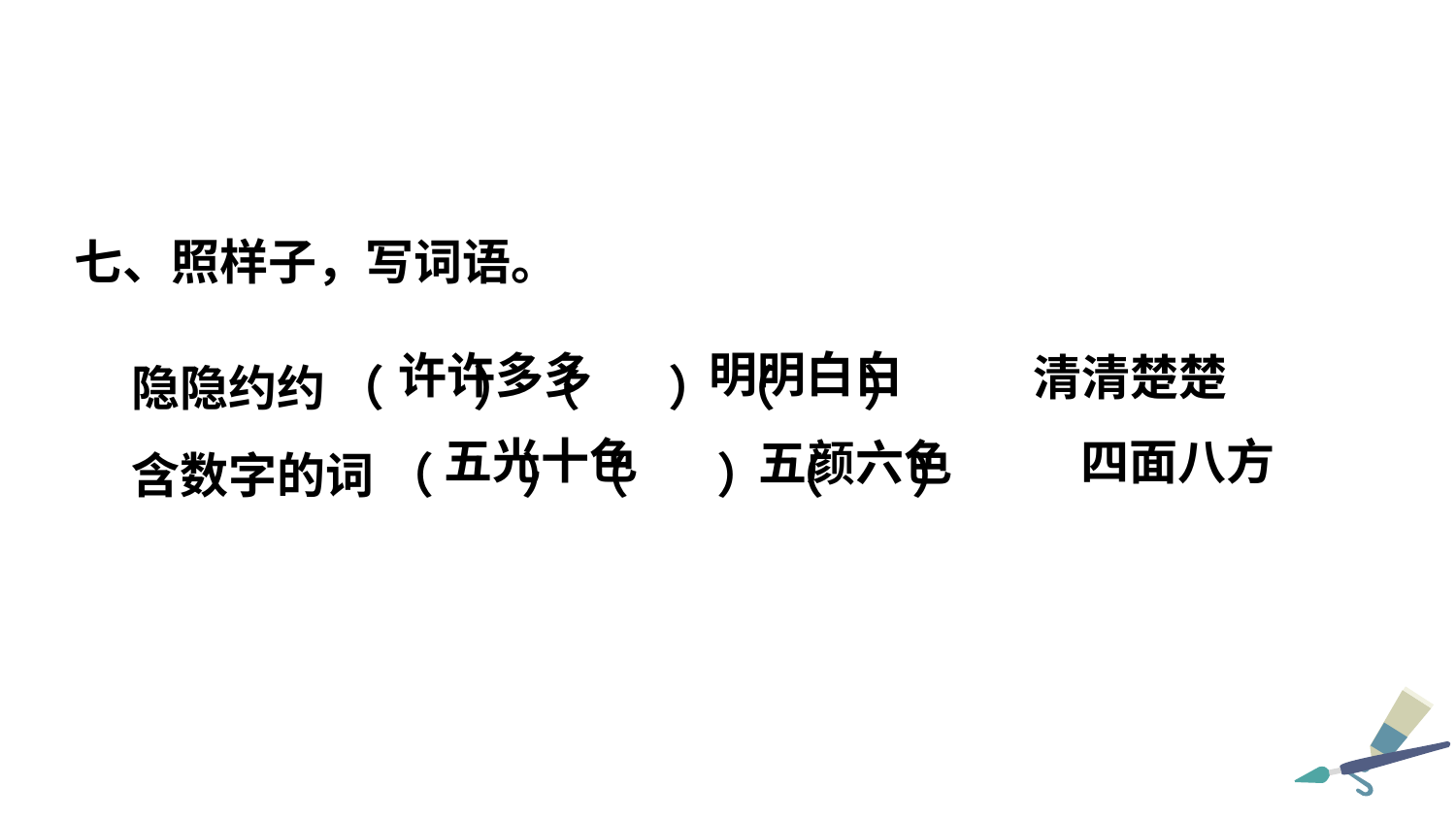

七、照样子，写词语。
隐隐约约 （        ） （        ） （        ）
含数字的词 （        ） （        ） （        ）
明明白白
许许多多
清清楚楚
五光十色
四面八方
五颜六色